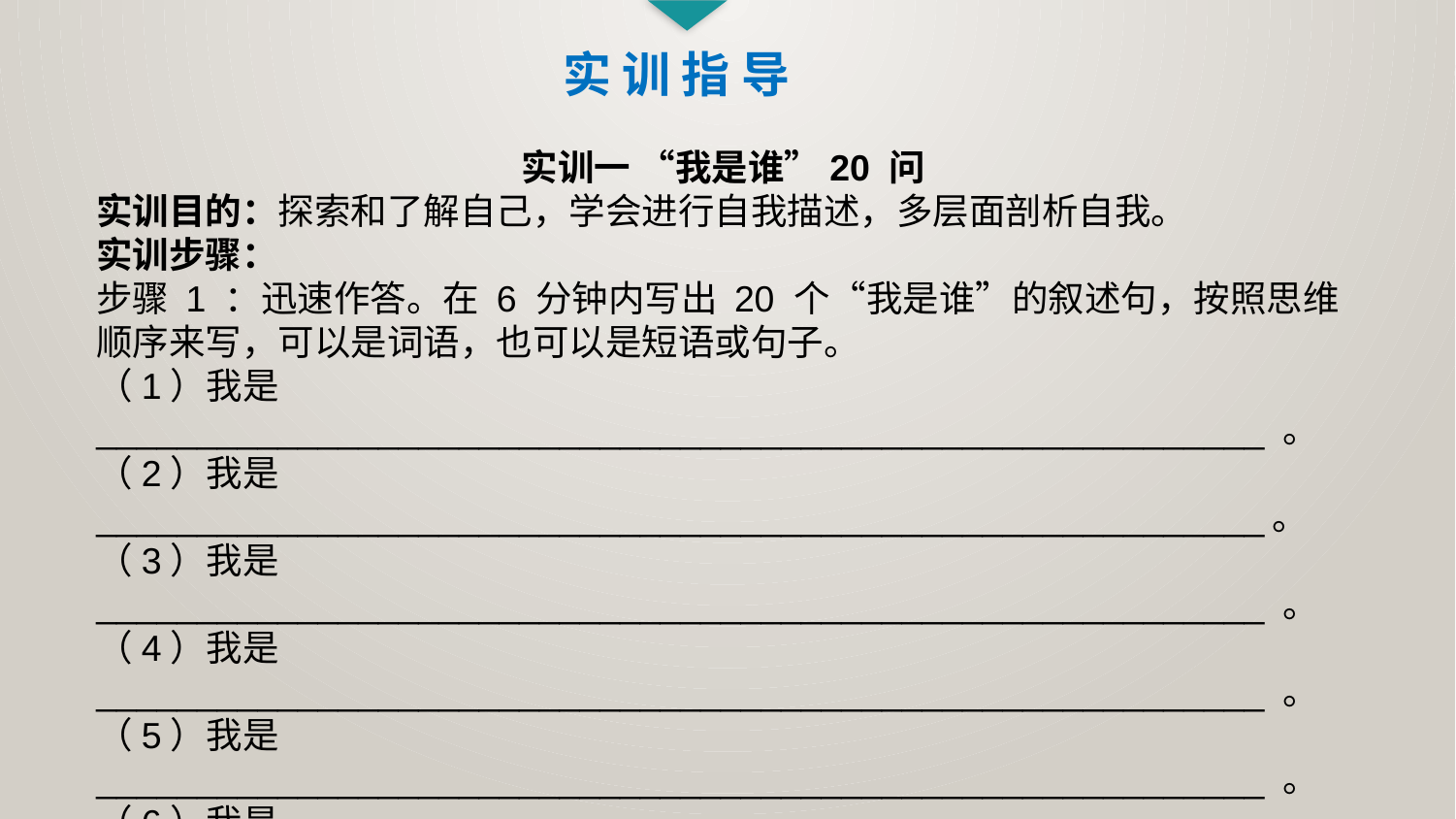

实 训 指 导
实训一 “我是谁”20 问
实训目的：探索和了解自己，学会进行自我描述，多层面剖析自我。
实训步骤：
步骤 1 ：迅速作答。在 6 分钟内写出 20 个“我是谁”的叙述句，按照思维顺序来写，可以是词语，也可以是短语或句子。
（1）我是__________________________________________________________ 。
（2）我是 __________________________________________________________。
（3）我是__________________________________________________________ 。
（4）我是__________________________________________________________ 。
（5）我是__________________________________________________________ 。
（6）我是__________________________________________________________ 。
（7）我是__________________________________________________________ 。
（8）我是__________________________________________________________ 。
（9）我是__________________________________________________________ 。
（10）我是__________________________________________________________ 。

83